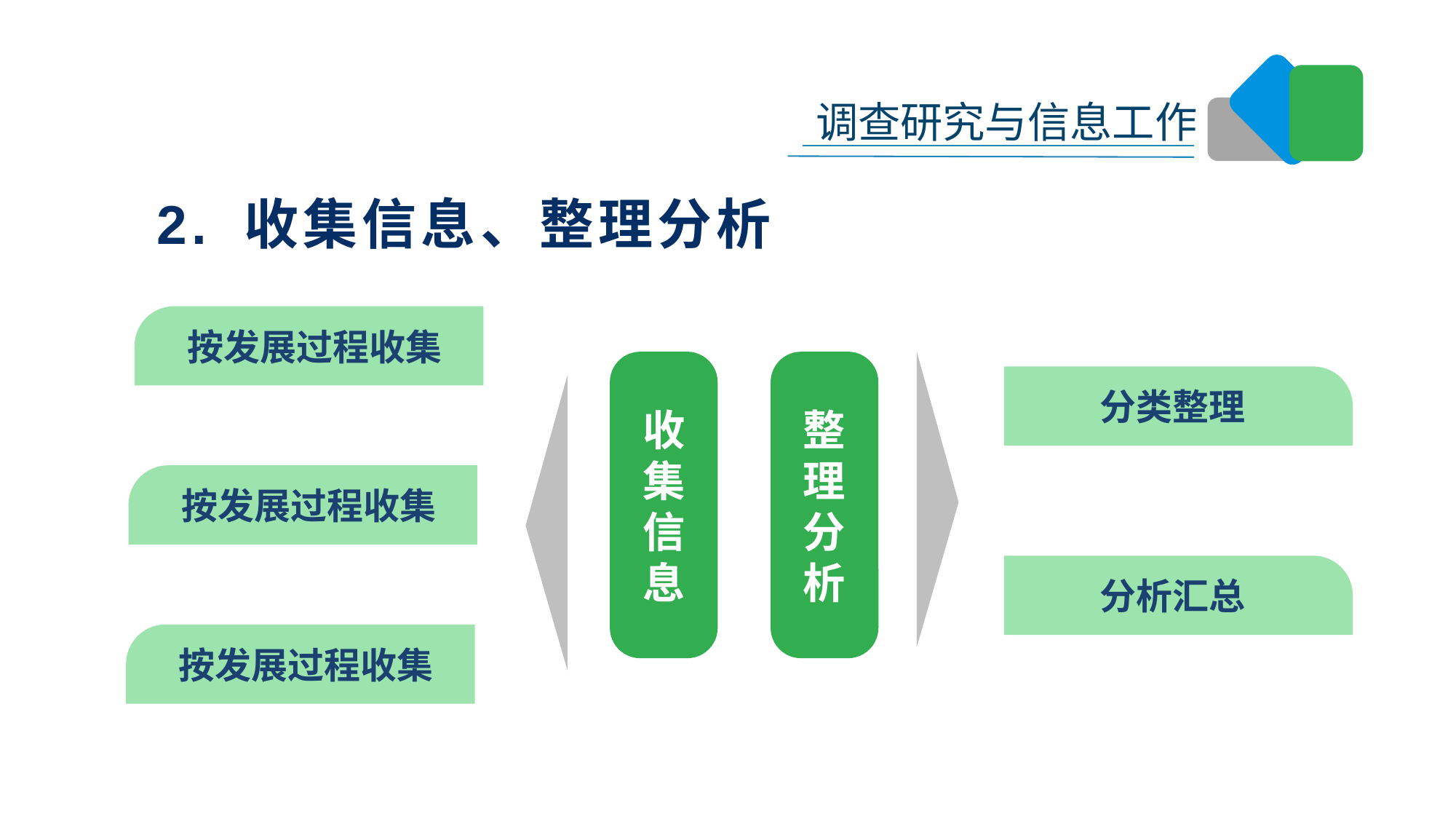

2. 收集信息、整理分析
按发展过程收集
分类整理
收集信息
整理分析
按发展过程收集

分析汇总
按发展过程收集